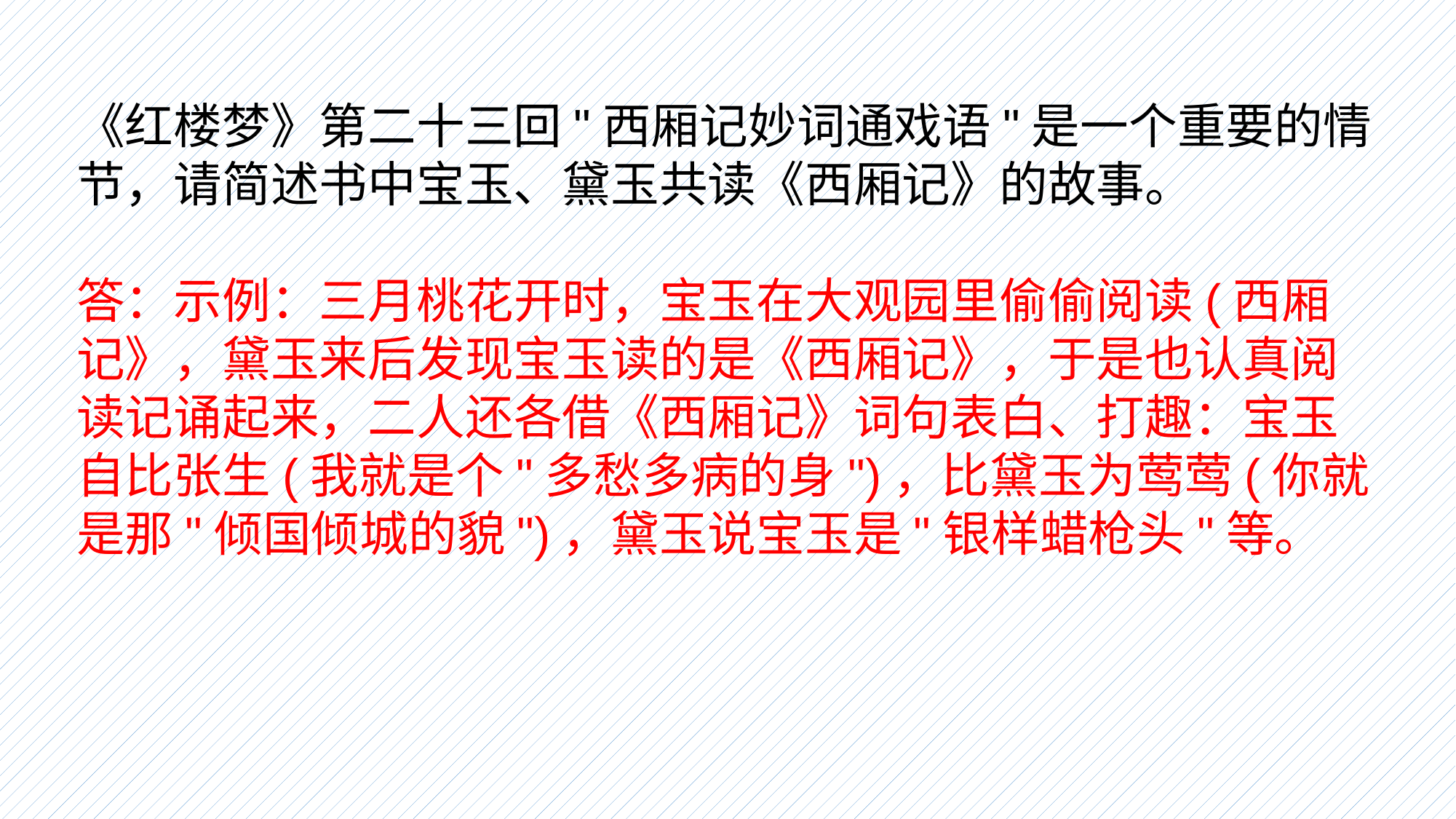

《红楼梦》第二十三回"西厢记妙词通戏语"是一个重要的情节，请简述书中宝玉、黛玉共读《西厢记》的故事。

答：示例：三月桃花开时，宝玉在大观园里偷偷阅读(西厢记》，黛玉来后发现宝玉读的是《西厢记》，于是也认真阅读记诵起来，二人还各借《西厢记》词句表白、打趣：宝玉自比张生(我就是个"多愁多病的身")，比黛玉为莺莺(你就是那"倾国倾城的貌")，黛玉说宝玉是"银样蜡枪头"等。